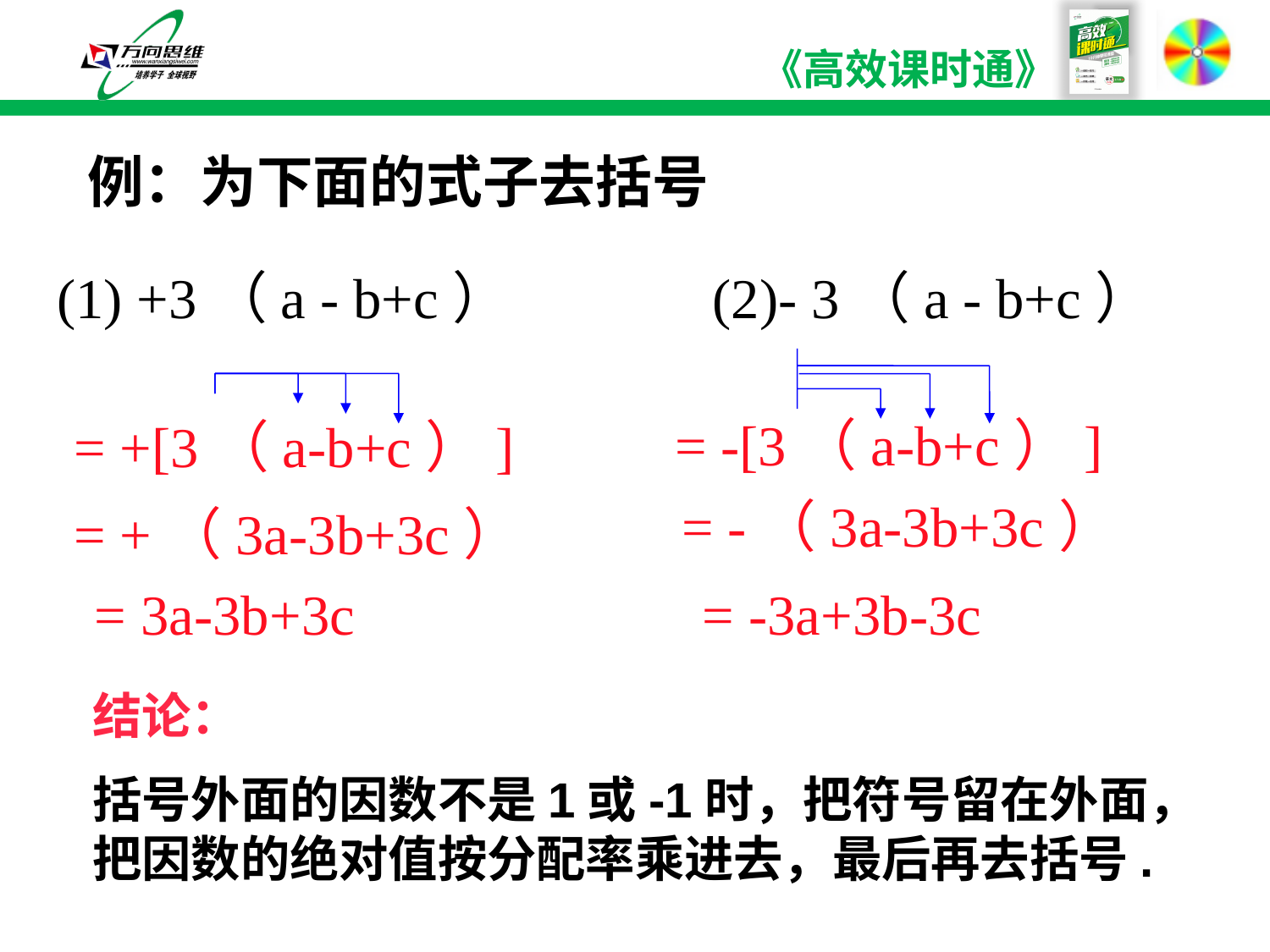

例：为下面的式子去括号
(1) +3（a - b+c）               (2)- 3（a - b+c）

= -[3（a-b+c）]
 = +[3（a-b+c）]
= -（3a-3b+3c）
= +（3a-3b+3c）
= 3a-3b+3c
= -3a+3b-3c
结论：
括号外面的因数不是1或-1时，把符号留在外面，把因数的绝对值按分配率乘进去，最后再去括号.